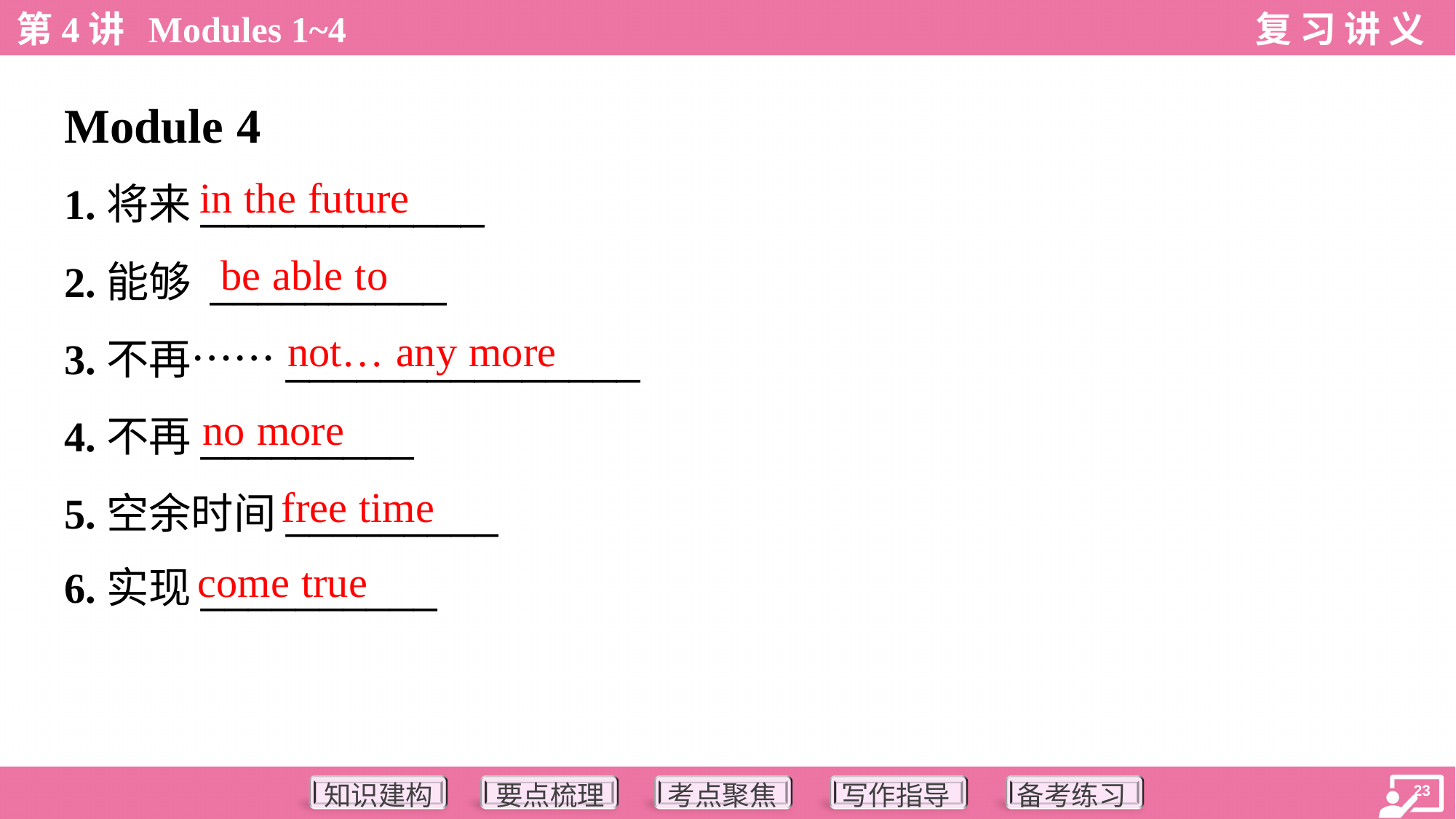

Module 4
in the future
1.将来____________
2.能够 __________
3.不再……_______________
4.不再_________
5.空余时间_________
6.实现__________
be able to
not… any more
no more
free time
come true